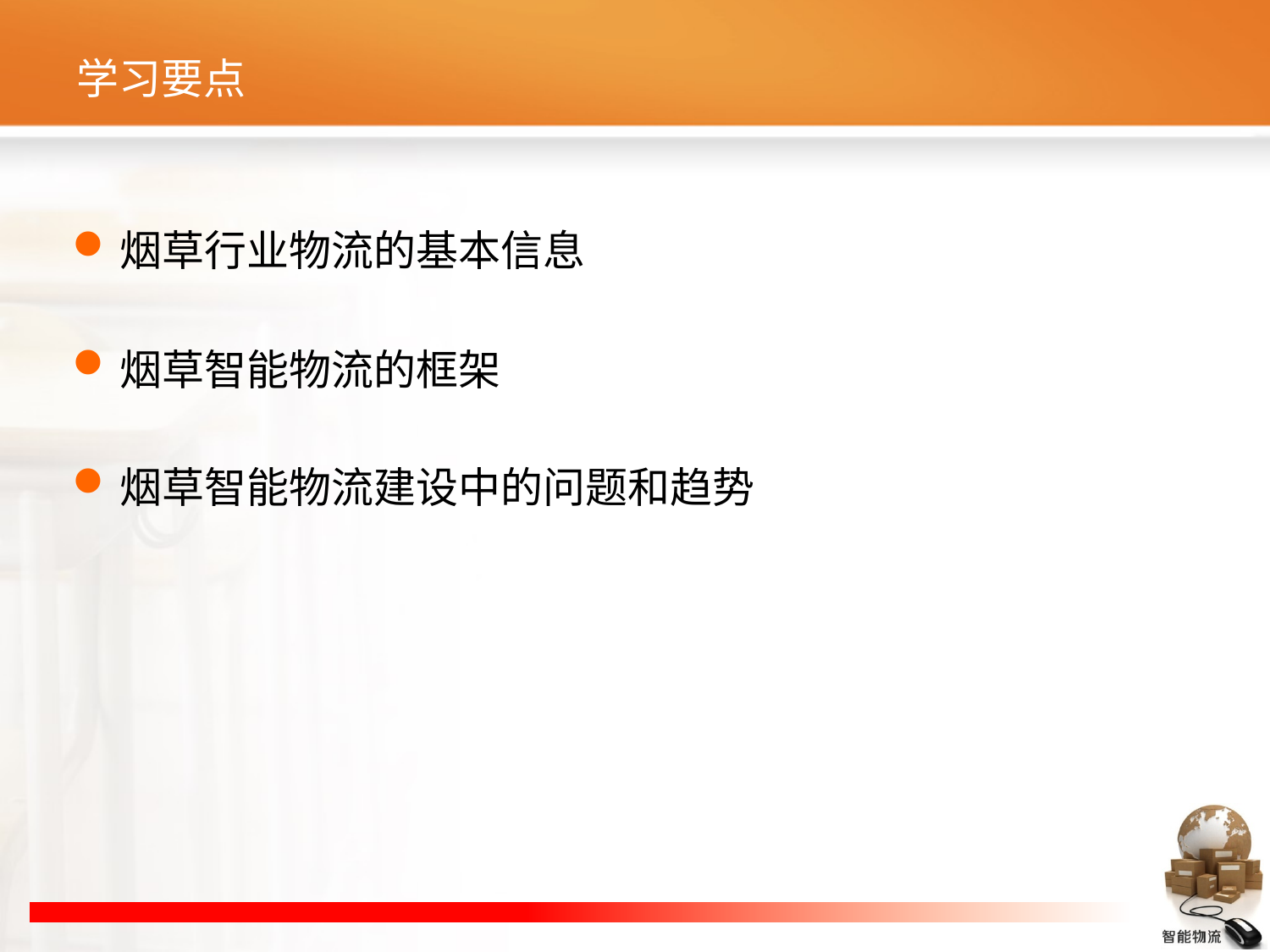

# 学习要点

烟草行业物流的基本信息

烟草智能物流的框架

烟草智能物流建设中的问题和趋势